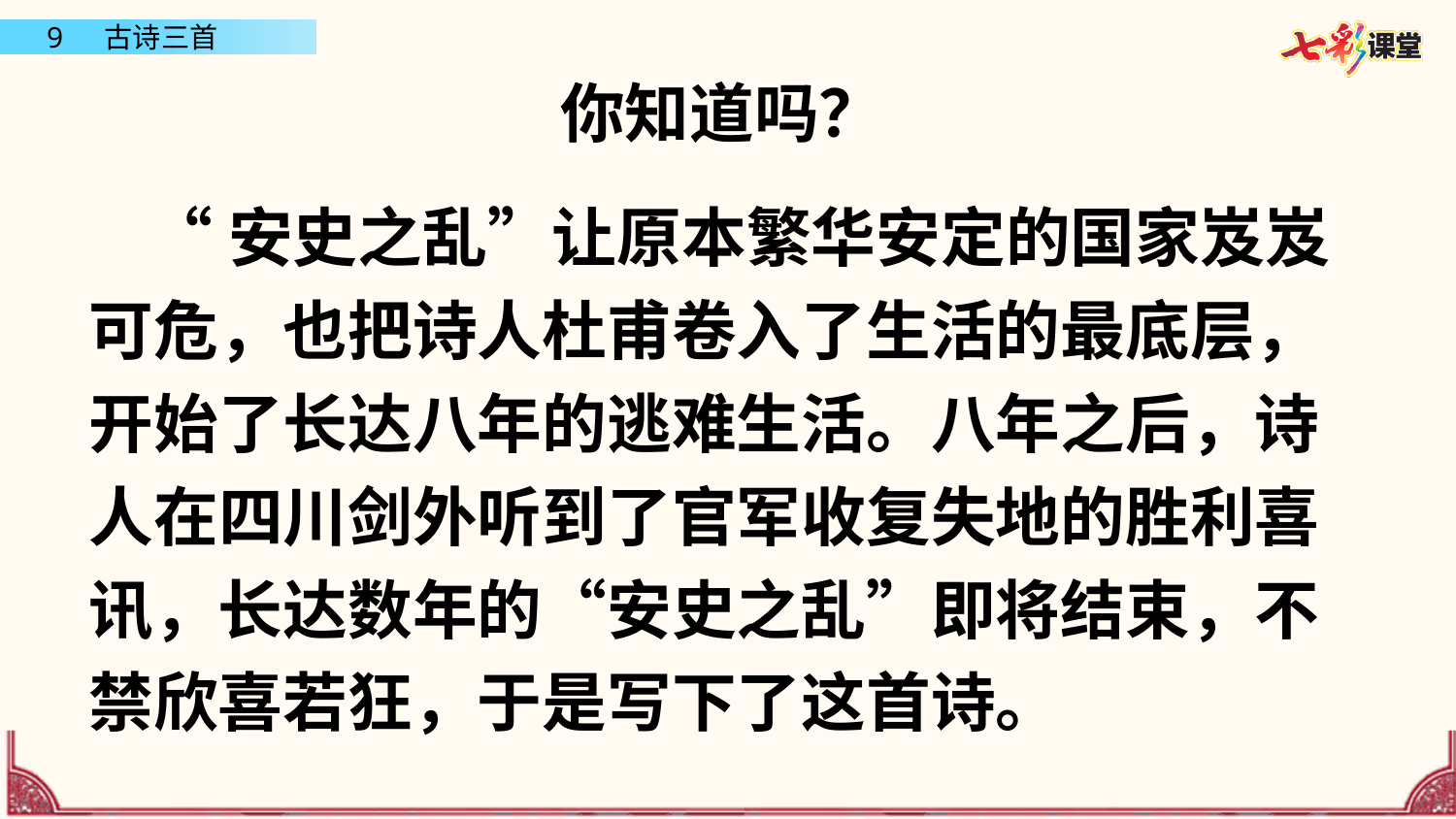

你知道吗？
    “安史之乱”让原本繁华安定的国家岌岌可危，也把诗人杜甫卷入了生活的最底层，开始了长达八年的逃难生活。八年之后，诗人在四川剑外听到了官军收复失地的胜利喜讯，长达数年的“安史之乱”即将结束，不禁欣喜若狂，于是写下了这首诗。